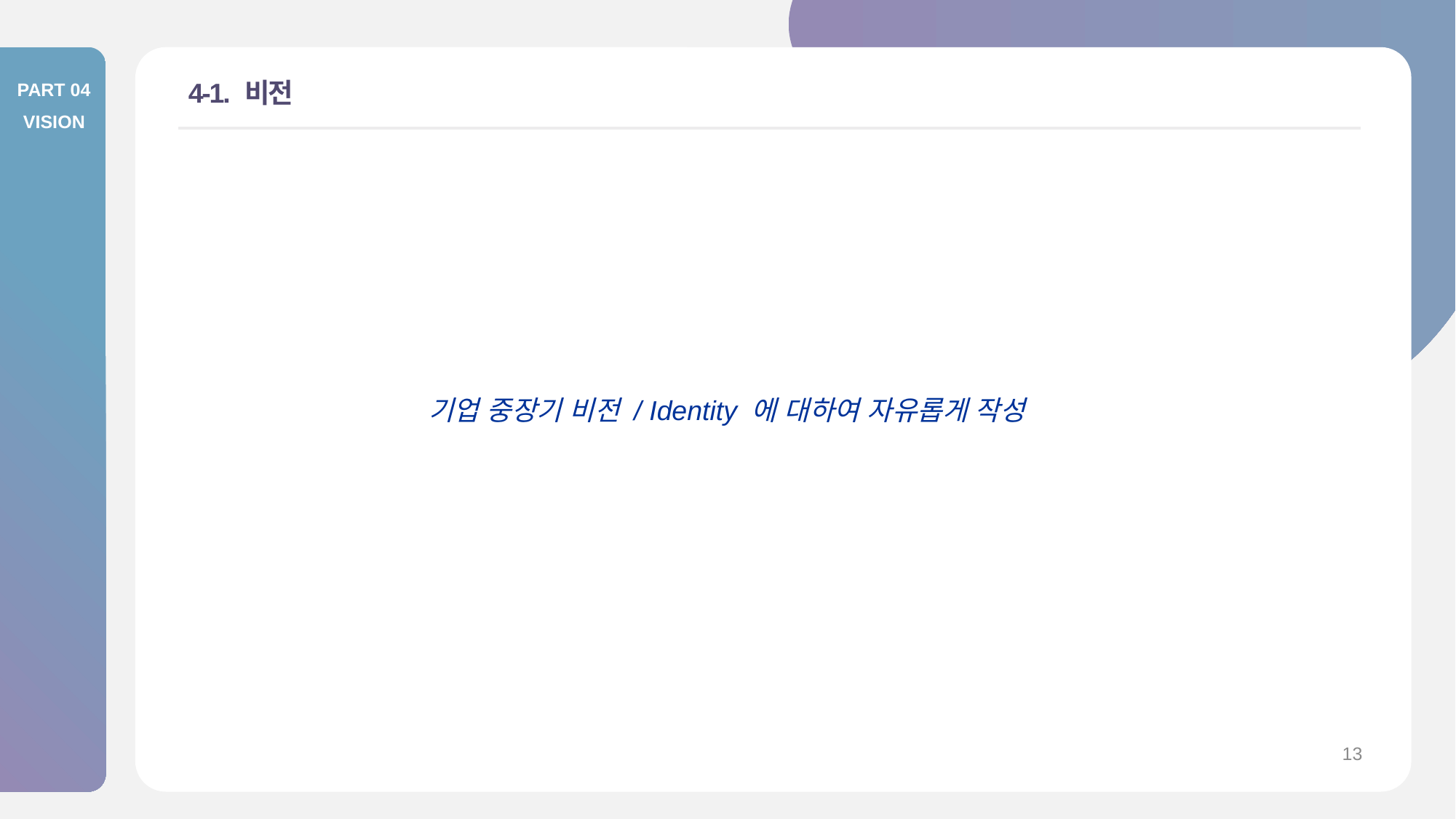

PART 04
VISION
# 4-1. 비전

기업 중장기 비전 / Identity 에 대하여 자유롭게 작성

13